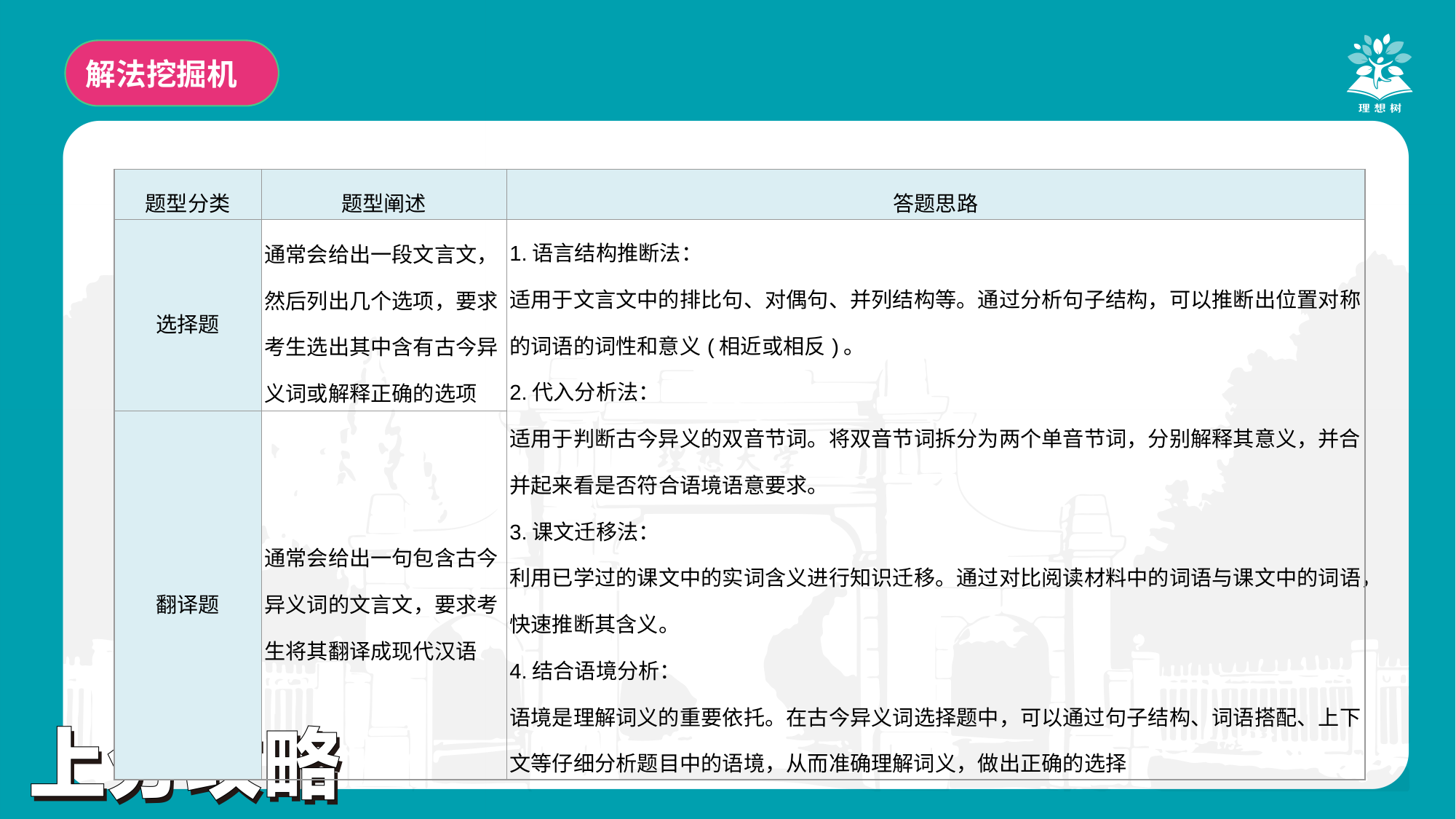

解法挖掘机
| 题型分类 | 题型阐述 | 答题思路 |
| --- | --- | --- |
| 选择题 | 通常会给出一段文言文，然后列出几个选项，要求考生选出其中含有古今异义词或解释正确的选项 | 1.语言结构推断法： 适用于文言文中的排比句、对偶句、并列结构等。通过分析句子结构，可以推断出位置对称的词语的词性和意义(相近或相反)。 2.代入分析法： 适用于判断古今异义的双音节词。将双音节词拆分为两个单音节词，分别解释其意义，并合并起来看是否符合语境语意要求。 3.课文迁移法： 利用已学过的课文中的实词含义进行知识迁移。通过对比阅读材料中的词语与课文中的词语，快速推断其含义。 4.结合语境分析： 语境是理解词义的重要依托。在古今异义词选择题中，可以通过句子结构、词语搭配、上下文等仔细分析题目中的语境，从而准确理解词义，做出正确的选择 |
| 翻译题 | 通常会给出一句包含古今异义词的文言文，要求考生将其翻译成现代汉语 |  |